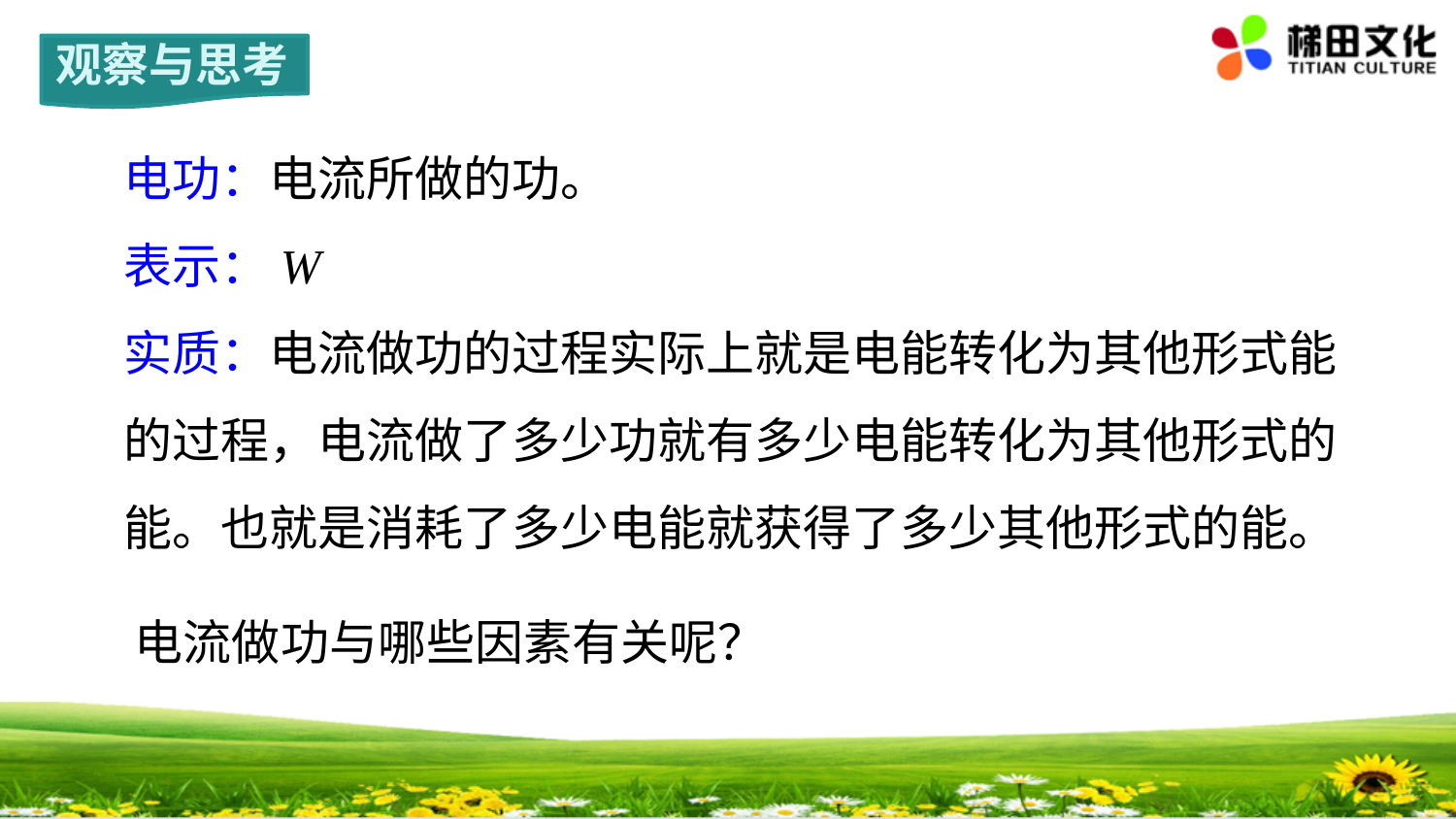

观察与思考

电功：电流所做的功。
表示：W
实质：电流做功的过程实际上就是电能转化为其他形式能的过程，电流做了多少功就有多少电能转化为其他形式的能。也就是消耗了多少电能就获得了多少其他形式的能。
电流做功与哪些因素有关呢？